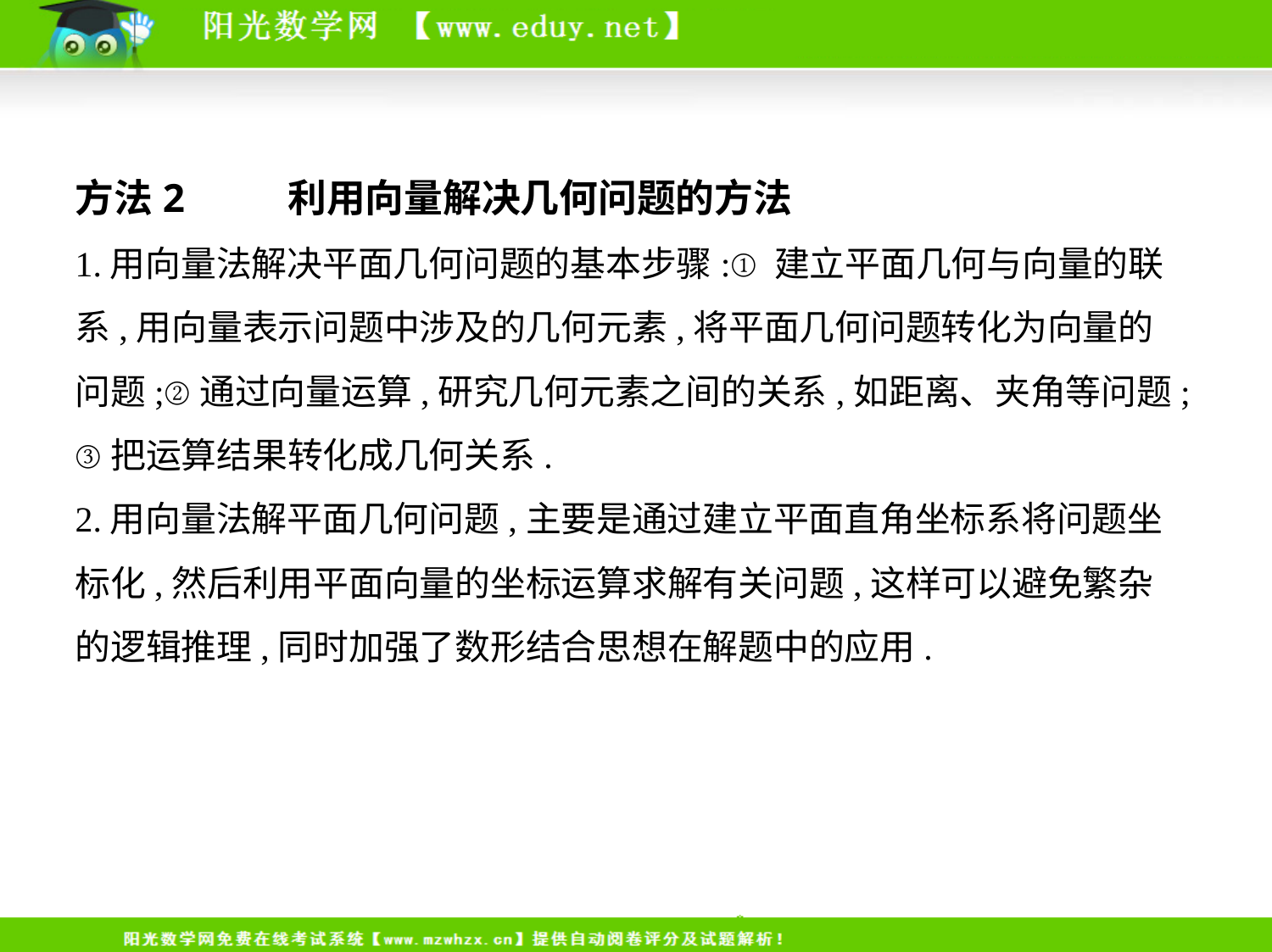

方法2    利用向量解决几何问题的方法
1.用向量法解决平面几何问题的基本步骤:①建立平面几何与向量的联
系,用向量表示问题中涉及的几何元素,将平面几何问题转化为向量的
问题;②通过向量运算,研究几何元素之间的关系,如距离、夹角等问题;
③把运算结果转化成几何关系.
2.用向量法解平面几何问题,主要是通过建立平面直角坐标系将问题坐
标化,然后利用平面向量的坐标运算求解有关问题,这样可以避免繁杂
的逻辑推理,同时加强了数形结合思想在解题中的应用.